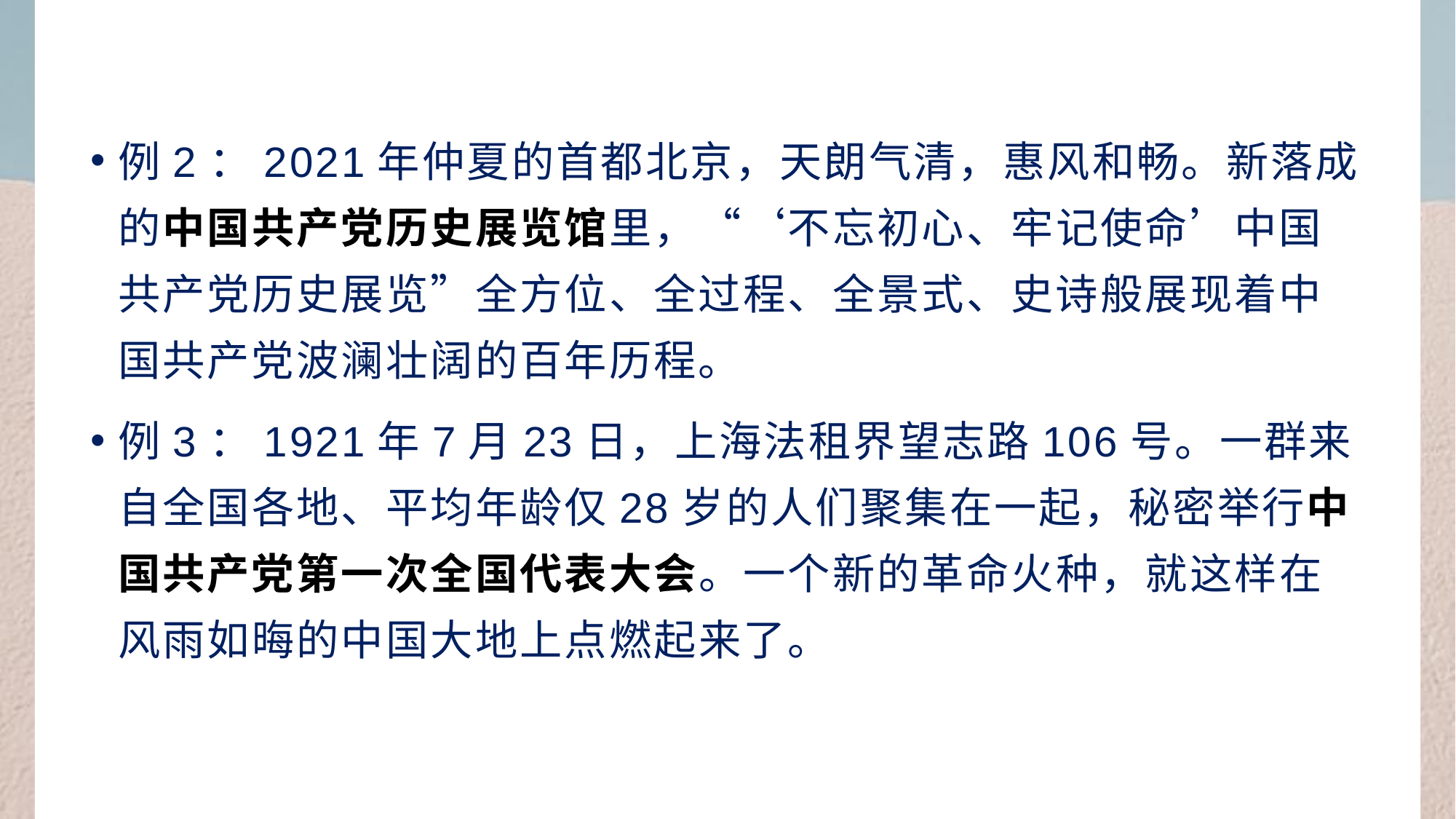

例2：2021年仲夏的首都北京，天朗气清，惠风和畅。新落成的中国共产党历史展览馆里，“‘不忘初心、牢记使命’中国共产党历史展览”全方位、全过程、全景式、史诗般展现着中国共产党波澜壮阔的百年历程。
例3：1921年7月23日，上海法租界望志路106号。一群来自全国各地、平均年龄仅28岁的人们聚集在一起，秘密举行中国共产党第一次全国代表大会。一个新的革命火种，就这样在风雨如晦的中国大地上点燃起来了。